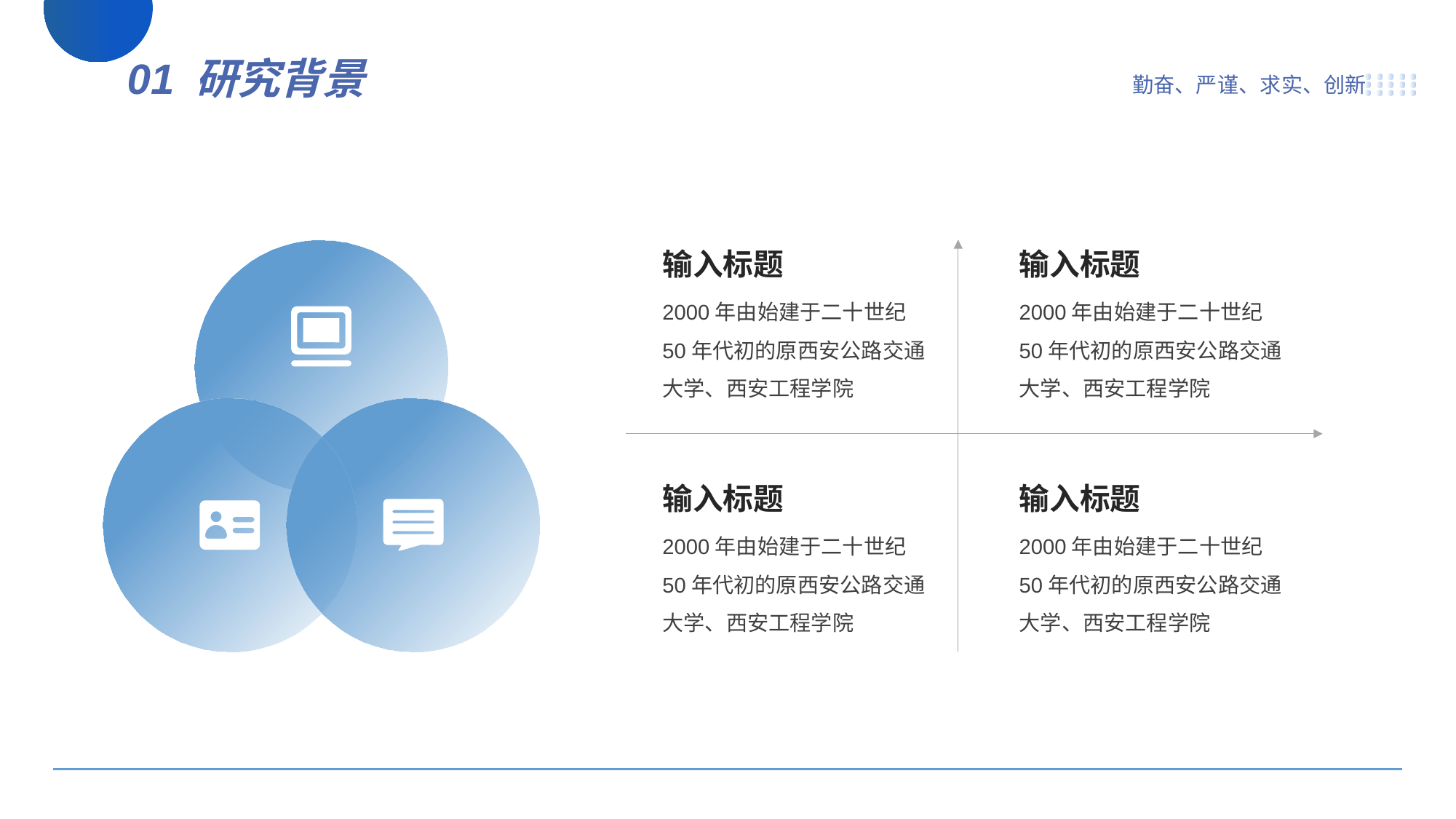

01
研究背景
勤奋、严谨、求实、创新

输入标题
输入标题
2000年由始建于二十世纪50年代初的原西安公路交通大学、西安工程学院
2000年由始建于二十世纪50年代初的原西安公路交通大学、西安工程学院
输入标题
输入标题
2000年由始建于二十世纪50年代初的原西安公路交通大学、西安工程学院
2000年由始建于二十世纪50年代初的原西安公路交通大学、西安工程学院